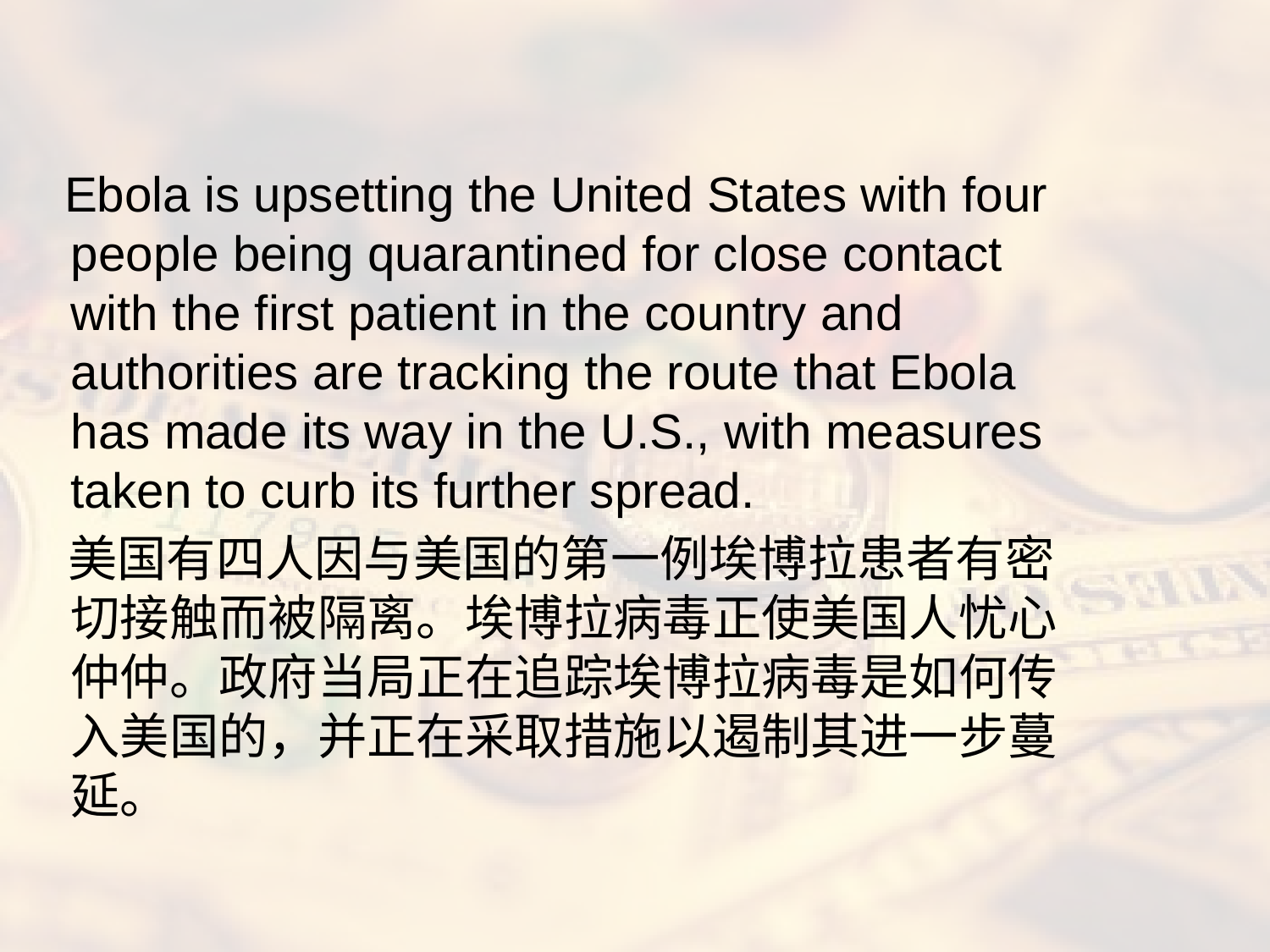

#
   Ebola is upsetting the United States with four people being quarantined for close contact with the first patient in the country and authorities are tracking the route that Ebola has made its way in the U.S., with measures taken to curb its further spread.
   美国有四人因与美国的第一例埃博拉患者有密切接触而被隔离。埃博拉病毒正使美国人忧心仲仲。政府当局正在追踪埃博拉病毒是如何传入美国的，并正在采取措施以遏制其进一步蔓延。